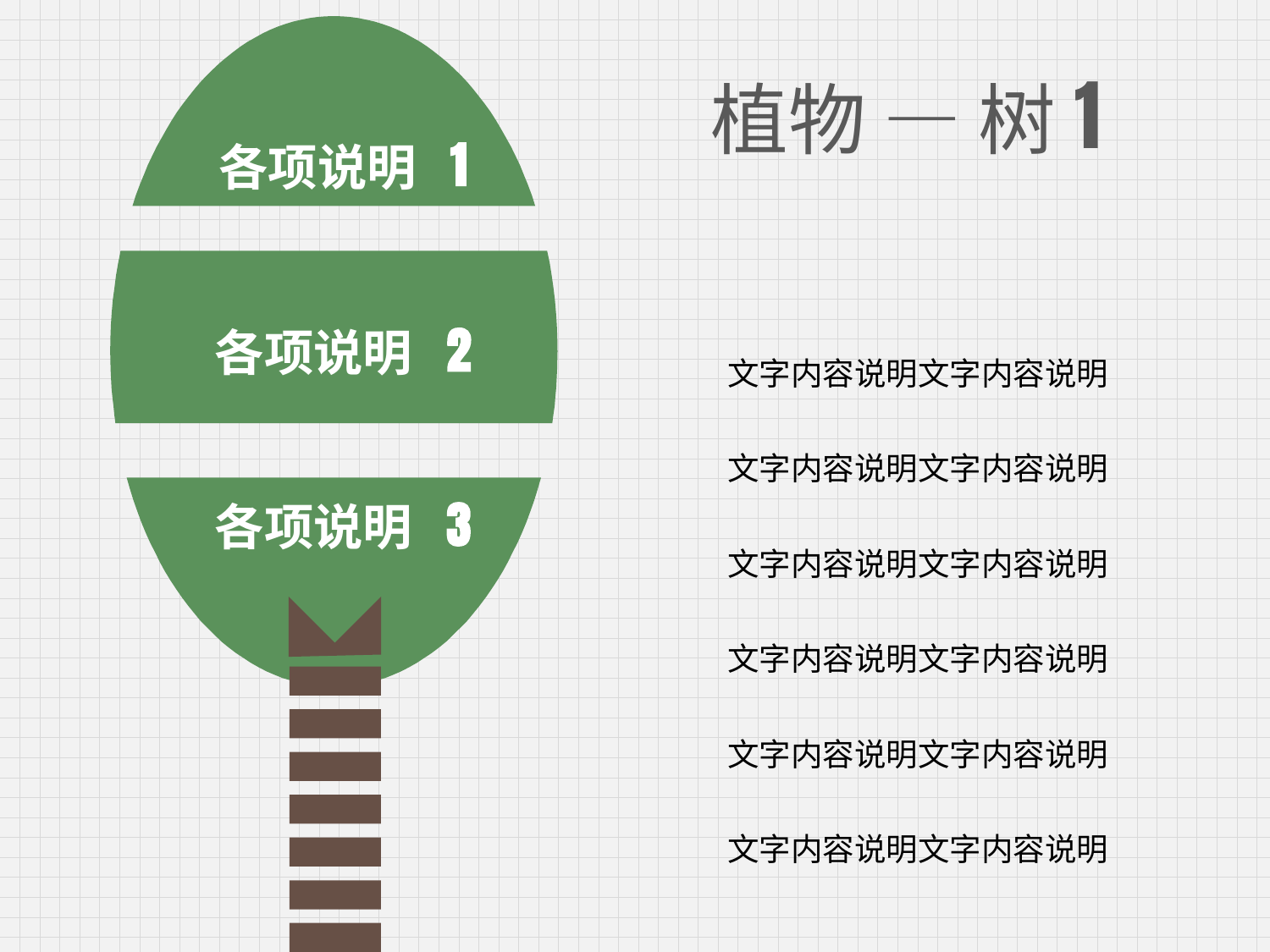

# 植物 — 树1
各项说明  1
文字内容说明文字内容说明
文字内容说明文字内容说明
文字内容说明文字内容说明
文字内容说明文字内容说明
文字内容说明文字内容说明
文字内容说明文字内容说明
各项说明  2
各项说明  3